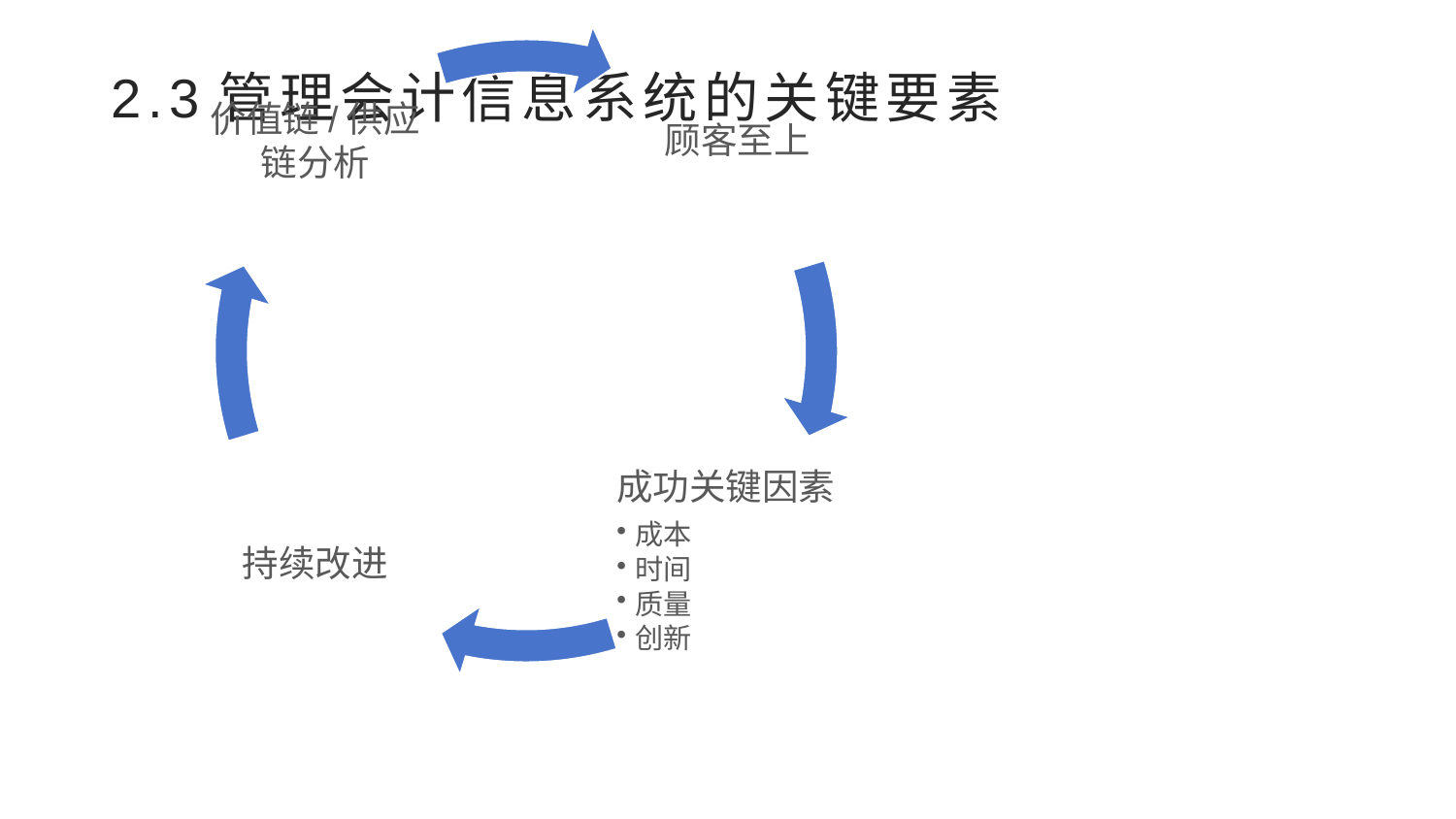

# 2.3管理会计信息系统的关键要素
顾客至上
成功关键因素
成本
时间
质量
创新
持续改进
价值链/供应链分析